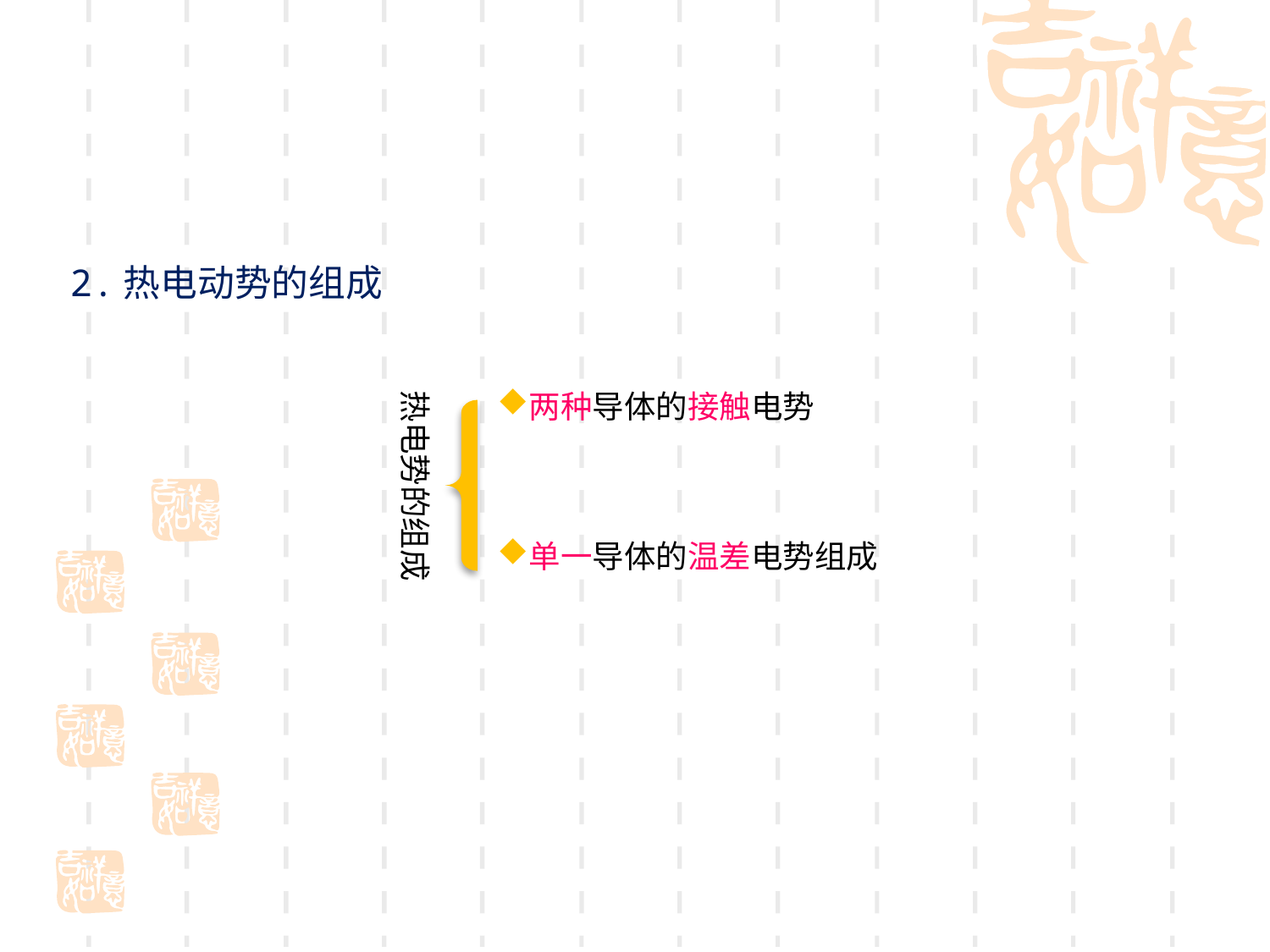

# 2.热电动势的组成
两种导体的接触电势
热电势的组成

单一导体的温差电势组成
5